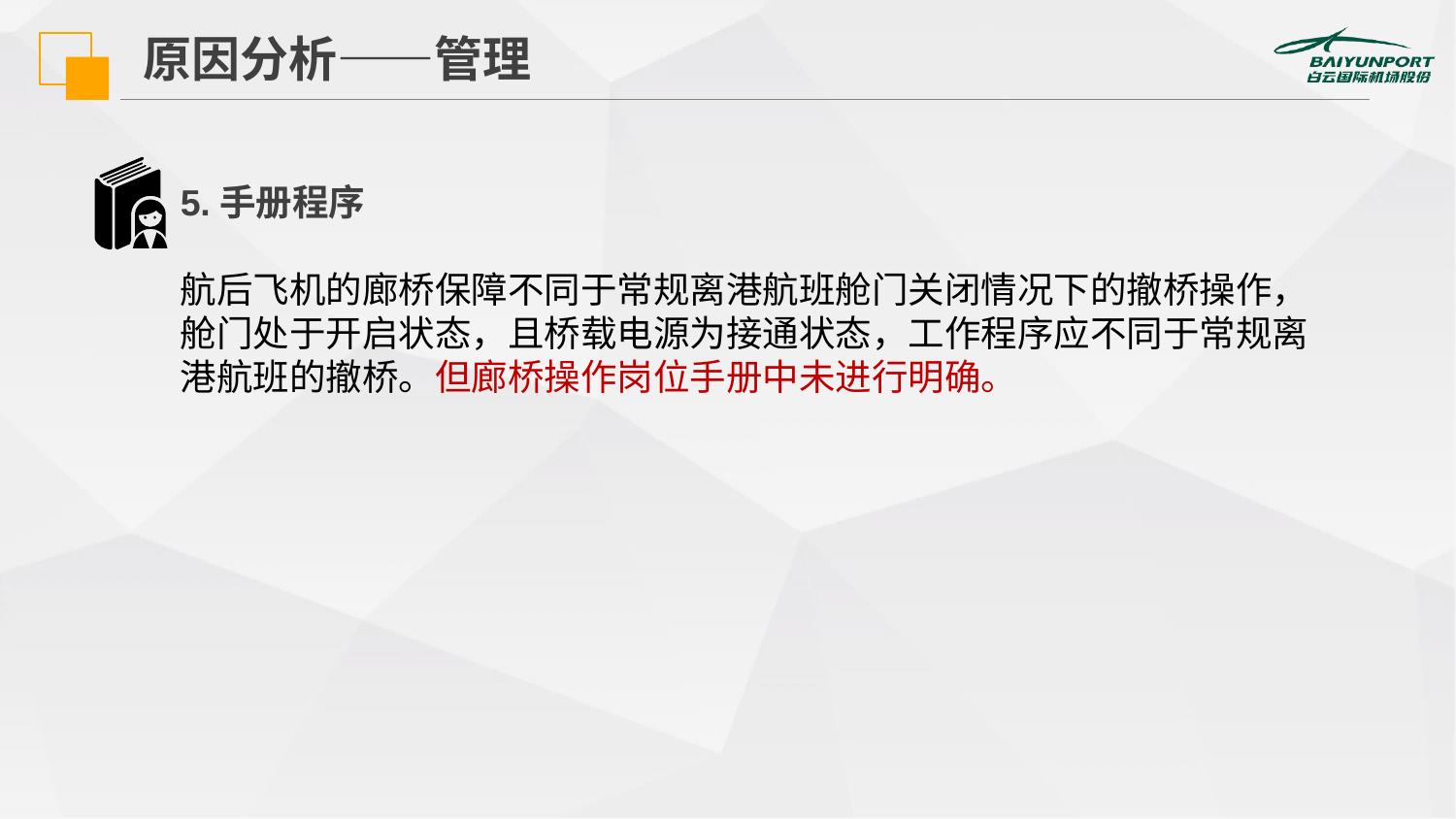

原因分析——管理

5.手册程序

航后飞机的廊桥保障不同于常规离港航班舱门关闭情况下的撤桥操作，舱门处于开启状态，且桥载电源为接通状态，工作程序应不同于常规离港航班的撤桥。但廊桥操作岗位手册中未进行明确。